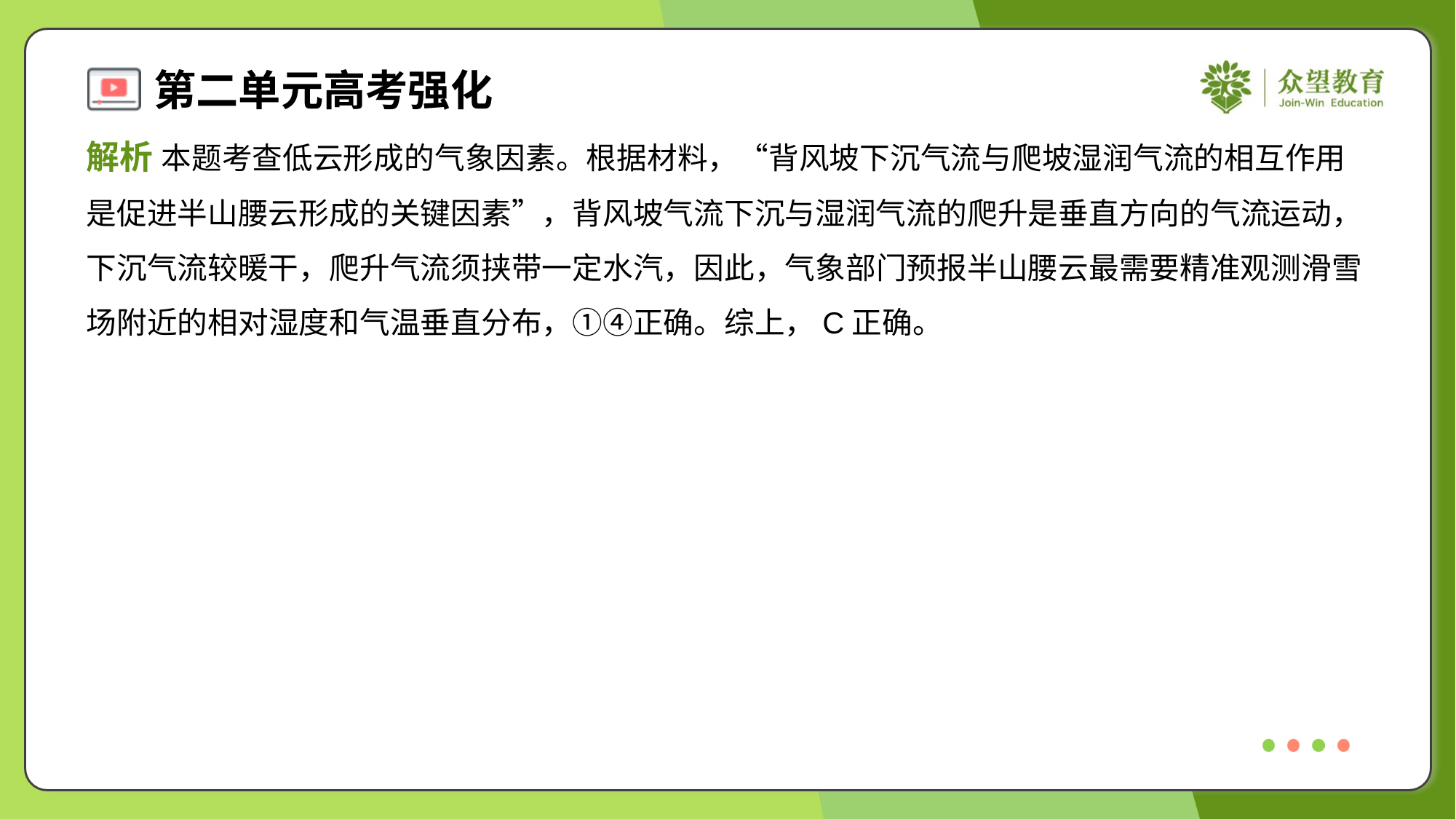

解析 本题考查低云形成的气象因素。根据材料，“背风坡下沉气流与爬坡湿润气流的相互作用
是促进半山腰云形成的关键因素”，背风坡气流下沉与湿润气流的爬升是垂直方向的气流运动，
下沉气流较暖干，爬升气流须挟带一定水汽，因此，气象部门预报半山腰云最需要精准观测滑雪
场附近的相对湿度和气温垂直分布，①④正确。综上，C正确。